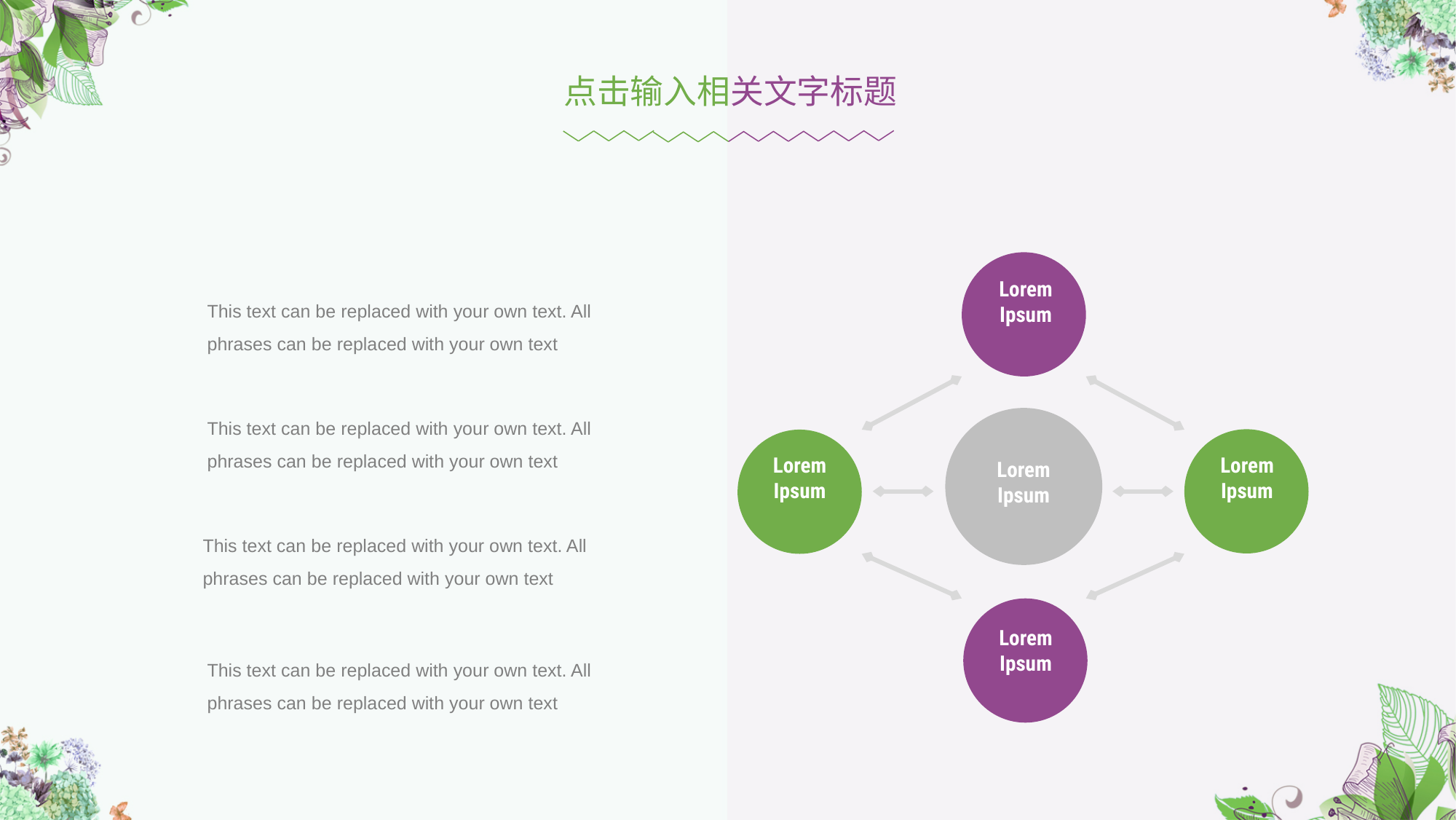

点击输入相关文字标题

Lorem Ipsum

Lorem Ipsum
Lorem Ipsum
Lorem Ipsum

Lorem Ipsum
This text can be replaced with your own text. All phrases can be replaced with your own text
This text can be replaced with your own text. All phrases can be replaced with your own text
This text can be replaced with your own text. All phrases can be replaced with your own text
This text can be replaced with your own text. All phrases can be replaced with your own text